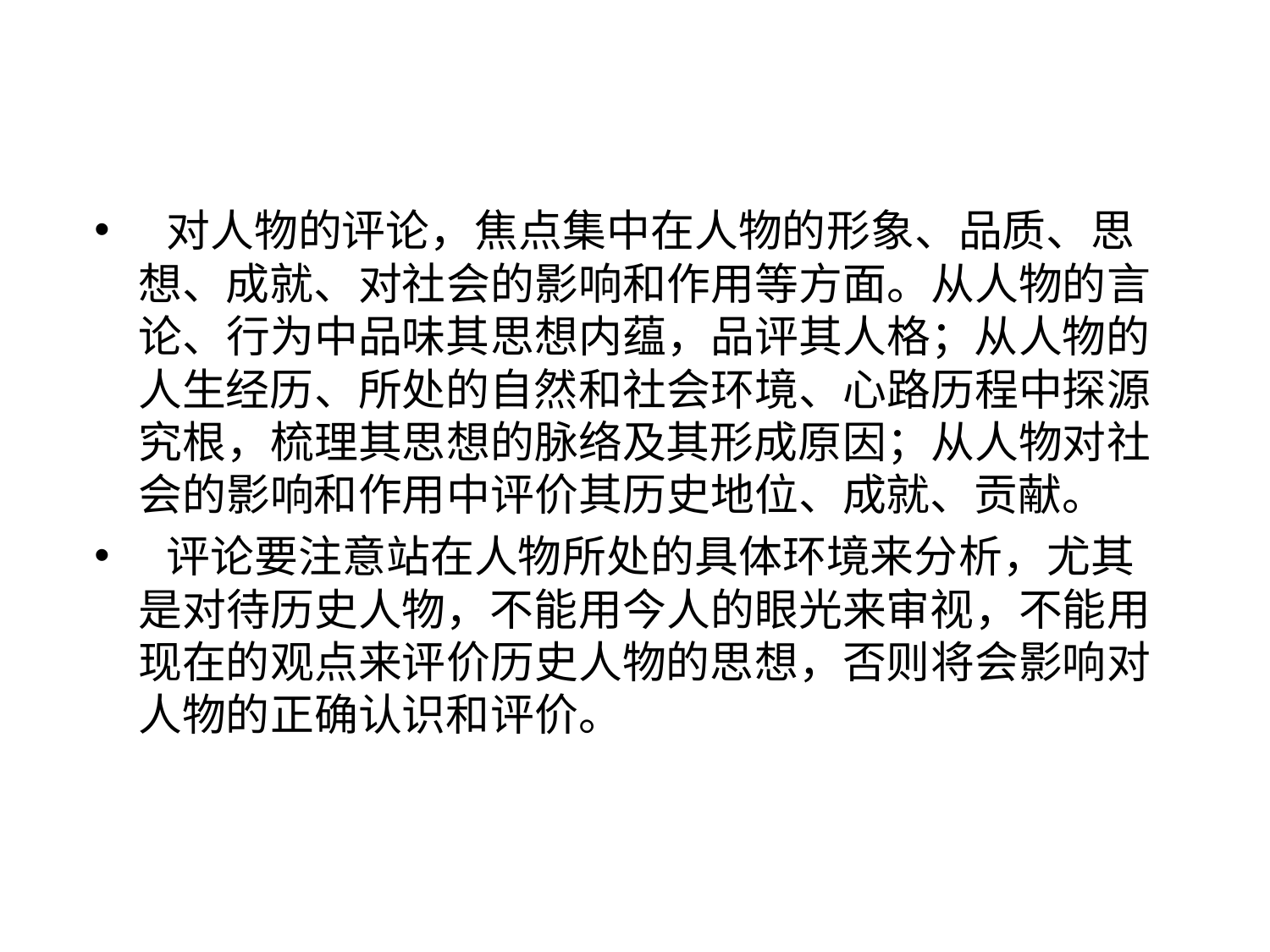

对人物的评论，焦点集中在人物的形象、品质、思想、成就、对社会的影响和作用等方面。从人物的言论、行为中品味其思想内蕴，品评其人格；从人物的人生经历、所处的自然和社会环境、心路历程中探源究根，梳理其思想的脉络及其形成原因；从人物对社会的影响和作用中评价其历史地位、成就、贡献。
  评论要注意站在人物所处的具体环境来分析，尤其是对待历史人物，不能用今人的眼光来审视，不能用现在的观点来评价历史人物的思想，否则将会影响对人物的正确认识和评价。